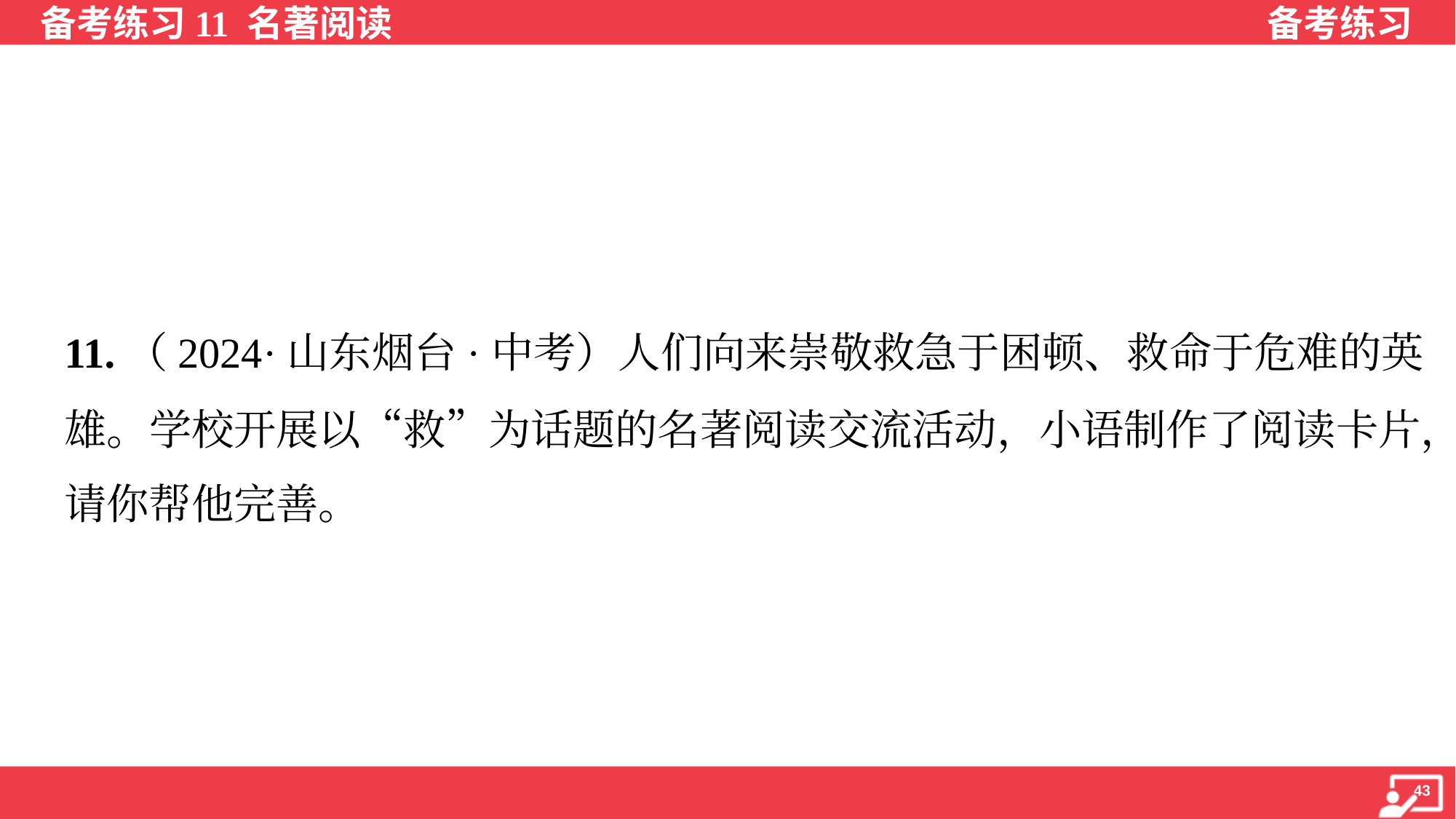

11.（2024·山东烟台·中考）人们向来崇敬救急于困顿、救命于危难的英
雄。学校开展以“救”为话题的名著阅读交流活动，小语制作了阅读卡片，
请你帮他完善。